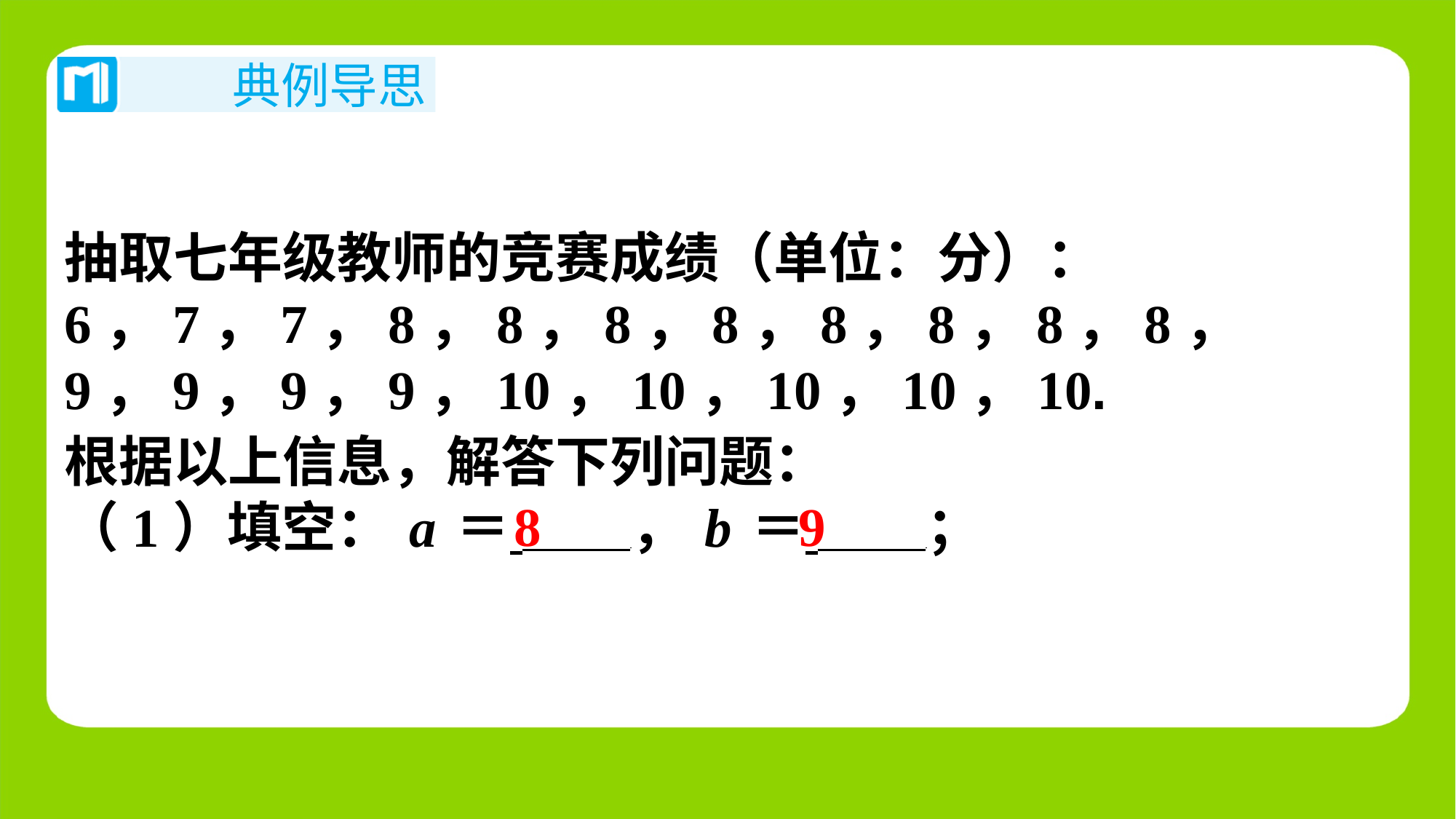

抽取七年级教师的竞赛成绩（单位：分）：
6，7，7，8，8，8，8，8，8，8，8，
9，9，9，9，10，10，10，10，10.
根据以上信息，解答下列问题：
（1）填空：a＝                  ，b＝                  ⁠；
8
9